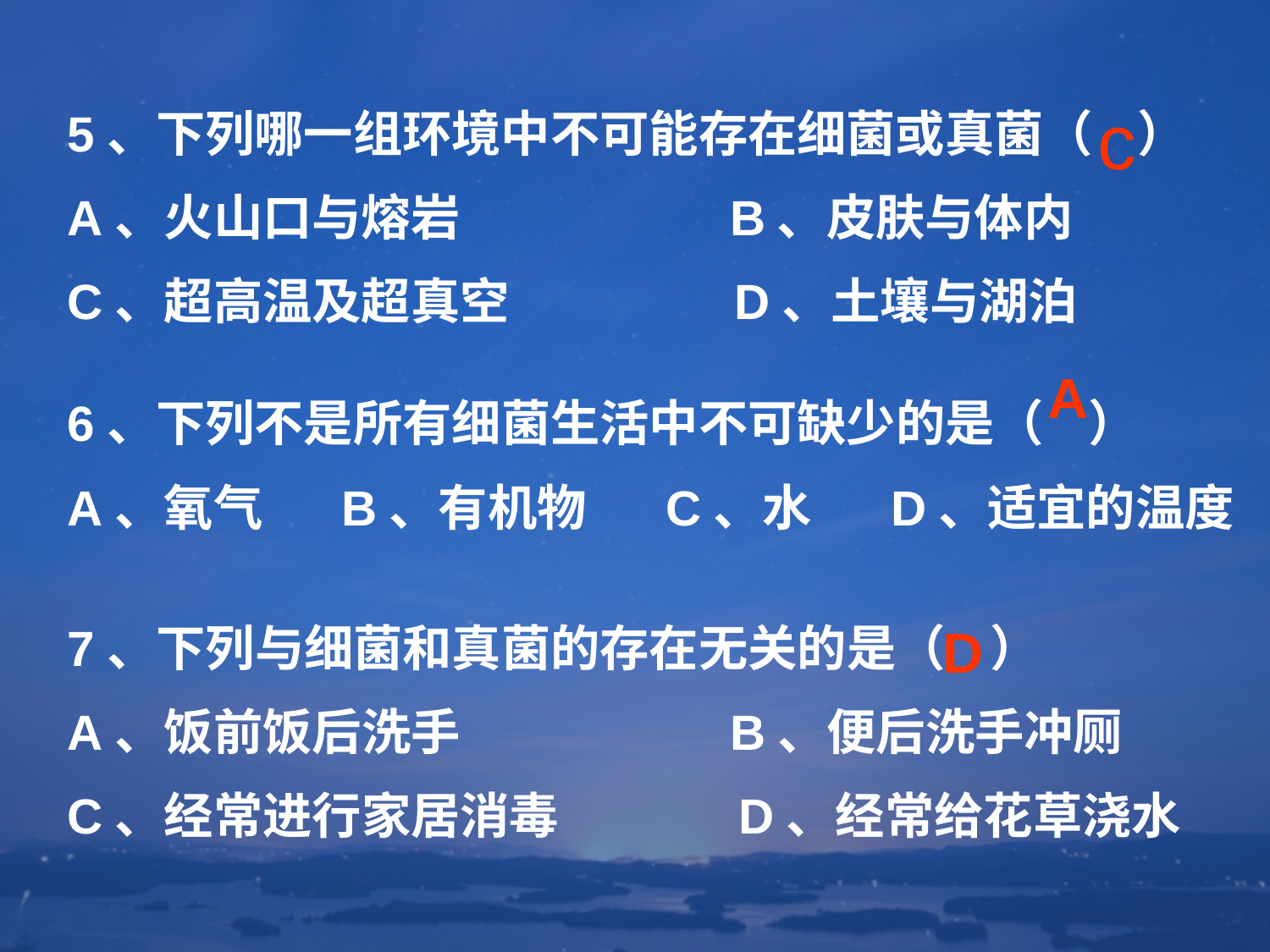

c
5、下列哪一组环境中不可能存在细菌或真菌（    ）
A、火山口与熔岩                       B、皮肤与体内
C、超高温及超真空                   D、土壤与湖泊

A
6、下列不是所有细菌生活中不可缺少的是（    ）
A、氧气      B、有机物      C、水      D、适宜的温度
7、下列与细菌和真菌的存在无关的是（    ）
A、饭前饭后洗手                       B、便后洗手冲厕
C、经常进行家居消毒               D、经常给花草浇水
D